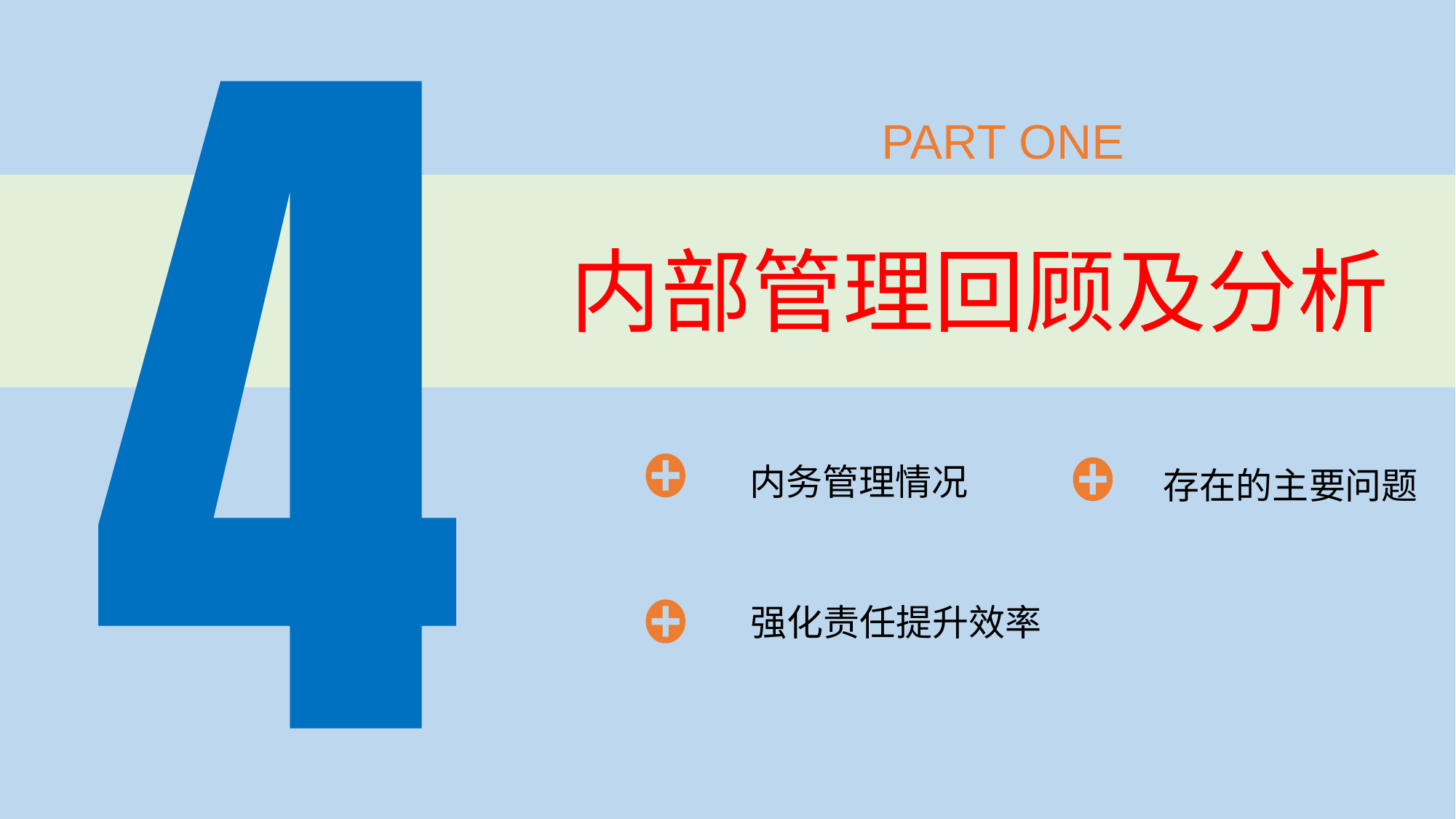

4
PART ONE

# 内部管理回顾及分析

内务管理情况

存在的主要问题
强化责任提升效率